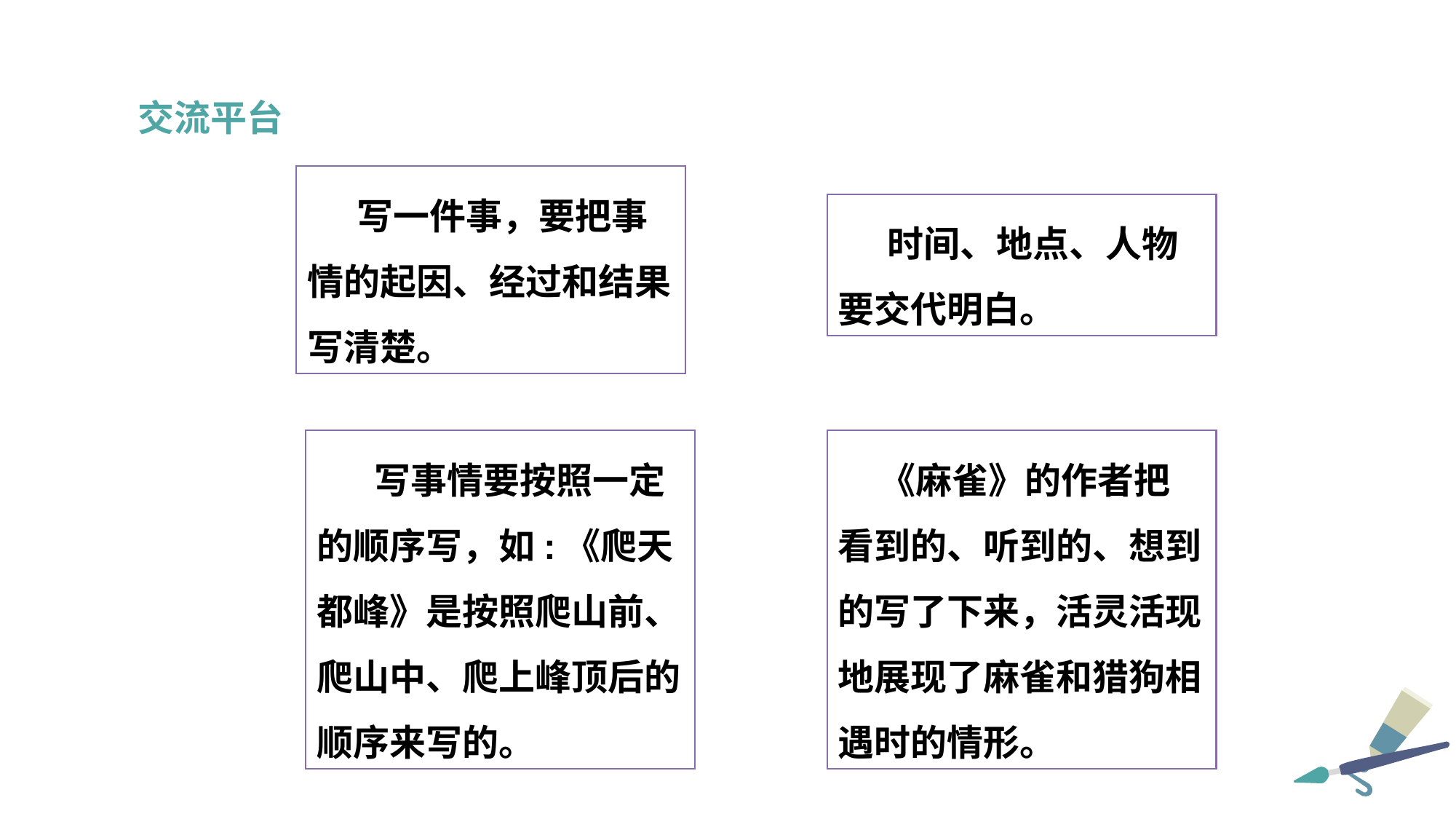

交流平台
     写一件事，要把事情的起因、经过和结果写清楚。
     时间、地点、人物要交代明白。
      写事情要按照一定的顺序写，如:《爬天都峰》是按照爬山前、爬山中、爬上峰顶后的顺序来写的。
    《麻雀》的作者把看到的、听到的、想到的写了下来，活灵活现地展现了麻雀和猎狗相遇时的情形。